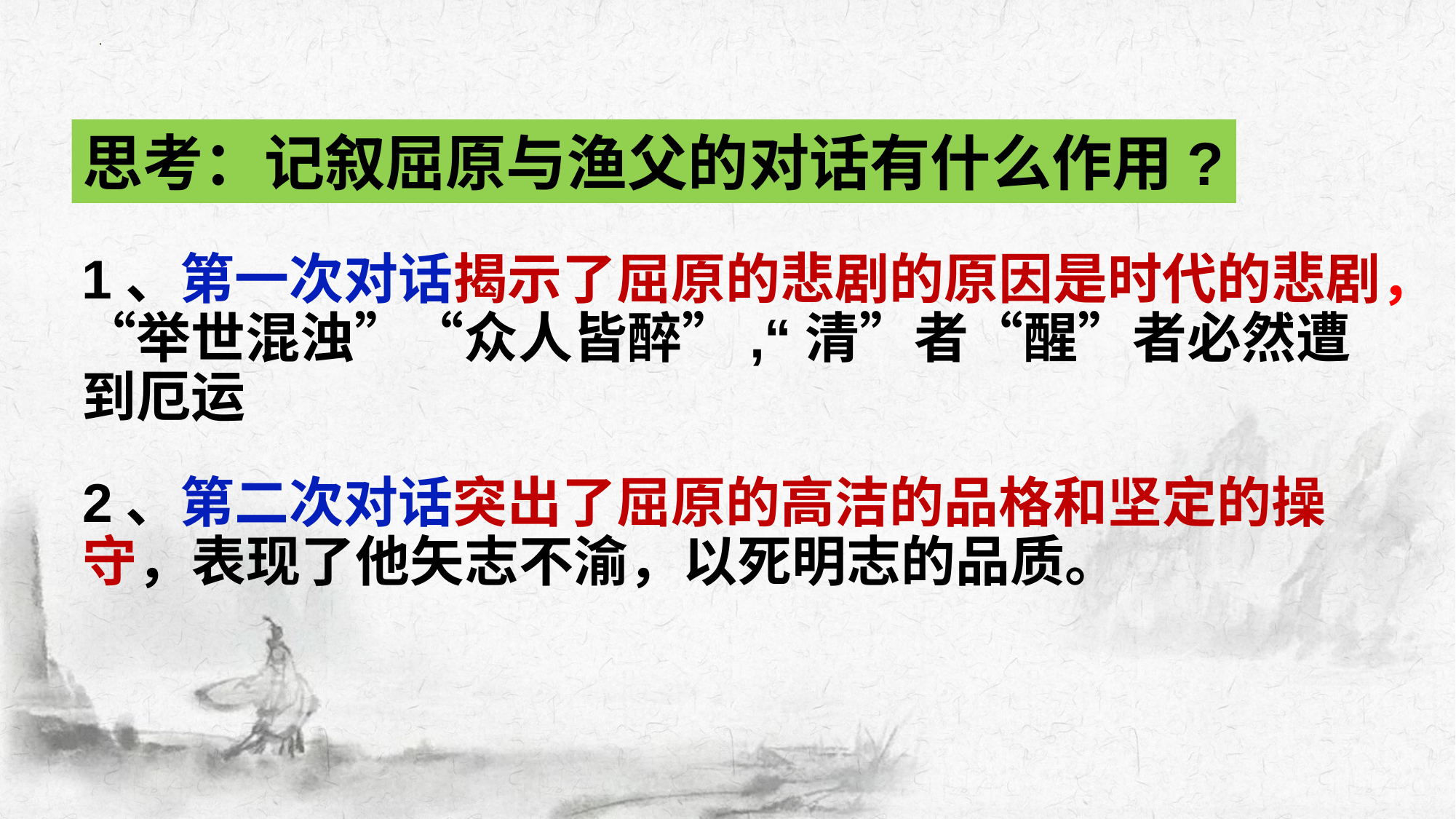

思考：记叙屈原与渔父的对话有什么作用?
1、第一次对话揭示了屈原的悲剧的原因是时代的悲剧，“举世混浊”“众人皆醉”,“清”者“醒”者必然遭到厄运
2、第二次对话突出了屈原的高洁的品格和坚定的操守，表现了他矢志不渝，以死明志的品质。